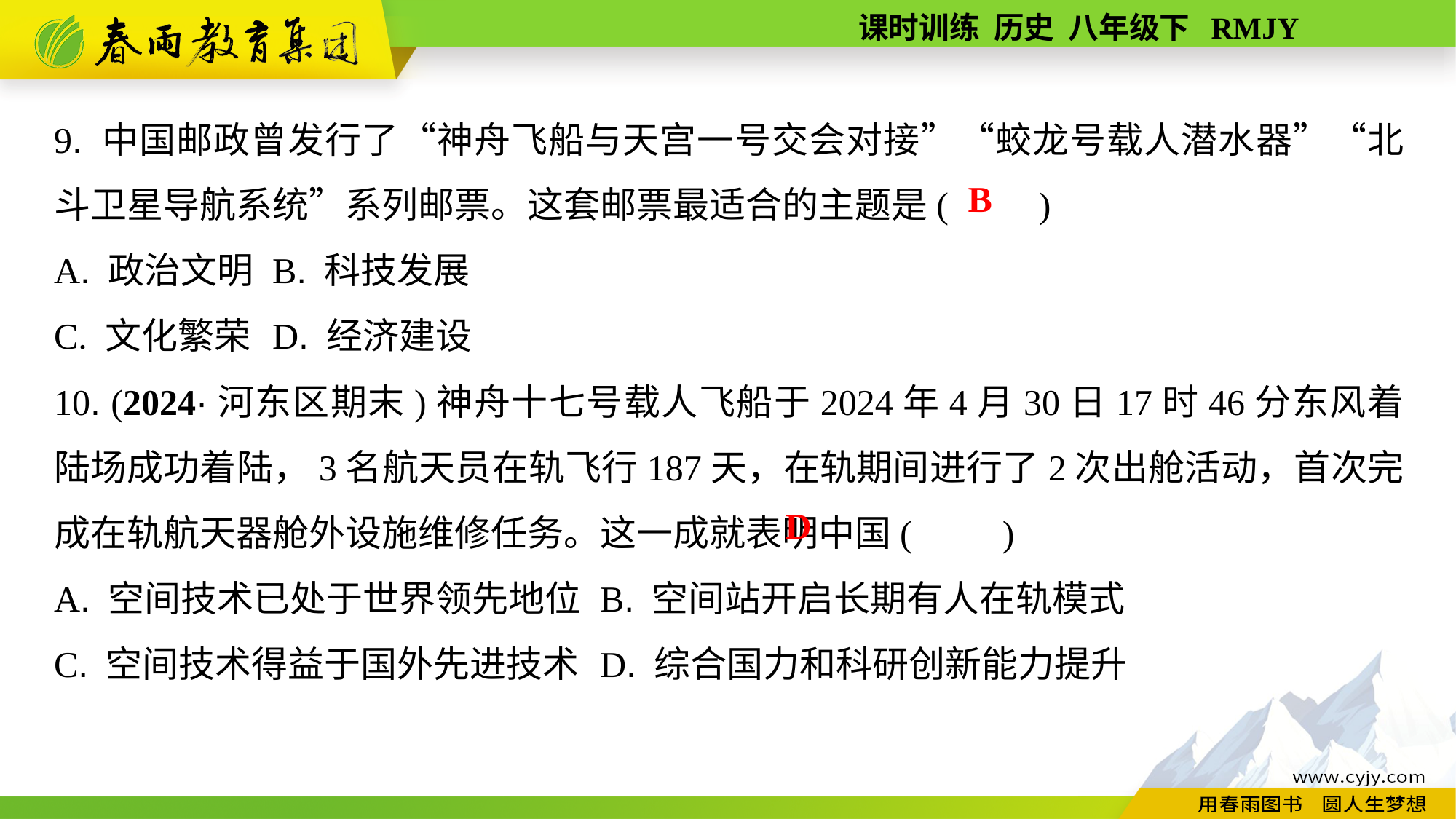

9. 中国邮政曾发行了“神舟飞船与天宫一号交会对接”“蛟龙号载人潜水器”“北斗卫星导航系统”系列邮票。这套邮票最适合的主题是(　　)
A. 政治文明	B. 科技发展
C. 文化繁荣	D. 经济建设
10. (2024·河东区期末)神舟十七号载人飞船于2024年4月30日17时46分东风着陆场成功着陆，3名航天员在轨飞行187天，在轨期间进行了2次出舱活动，首次完成在轨航天器舱外设施维修任务。这一成就表明中国(　　)
A. 空间技术已处于世界领先地位	B. 空间站开启长期有人在轨模式
C. 空间技术得益于国外先进技术	D. 综合国力和科研创新能力提升
B
D